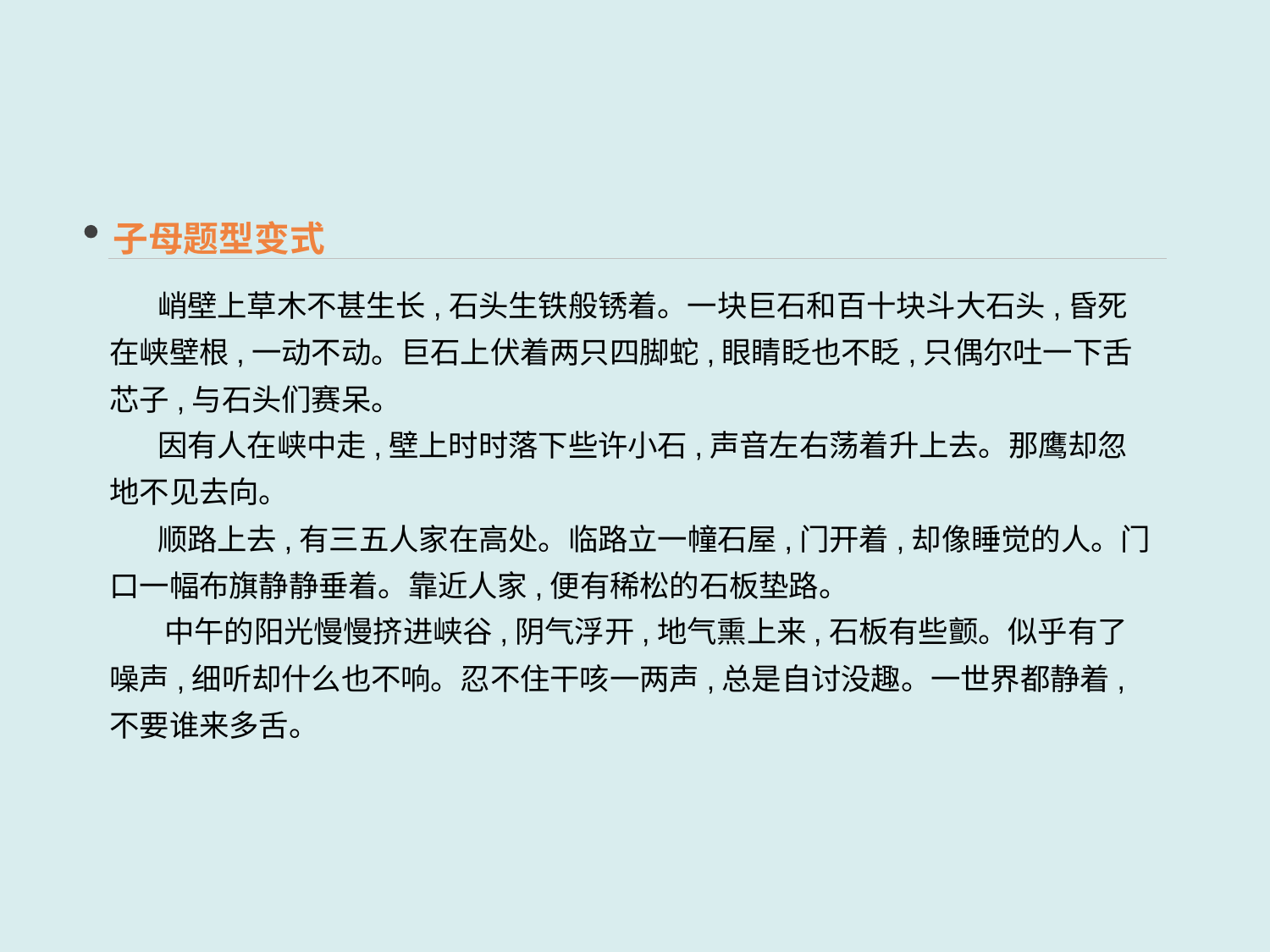

子母题型变式

      峭壁上草木不甚生长,石头生铁般锈着。一块巨石和百十块斗大石头,昏死在峡壁根,一动不动。巨石上伏着两只四脚蛇,眼睛眨也不眨,只偶尔吐一下舌芯子,与石头们赛呆。
      因有人在峡中走,壁上时时落下些许小石,声音左右荡着升上去。那鹰却忽地不见去向。
      顺路上去,有三五人家在高处。临路立一幢石屋,门开着,却像睡觉的人。门口一幅布旗静静垂着。靠近人家,便有稀松的石板垫路。
       中午的阳光慢慢挤进峡谷,阴气浮开,地气熏上来,石板有些颤。似乎有了噪声,细听却什么也不响。忍不住干咳一两声,总是自讨没趣。一世界都静着,不要谁来多舌。